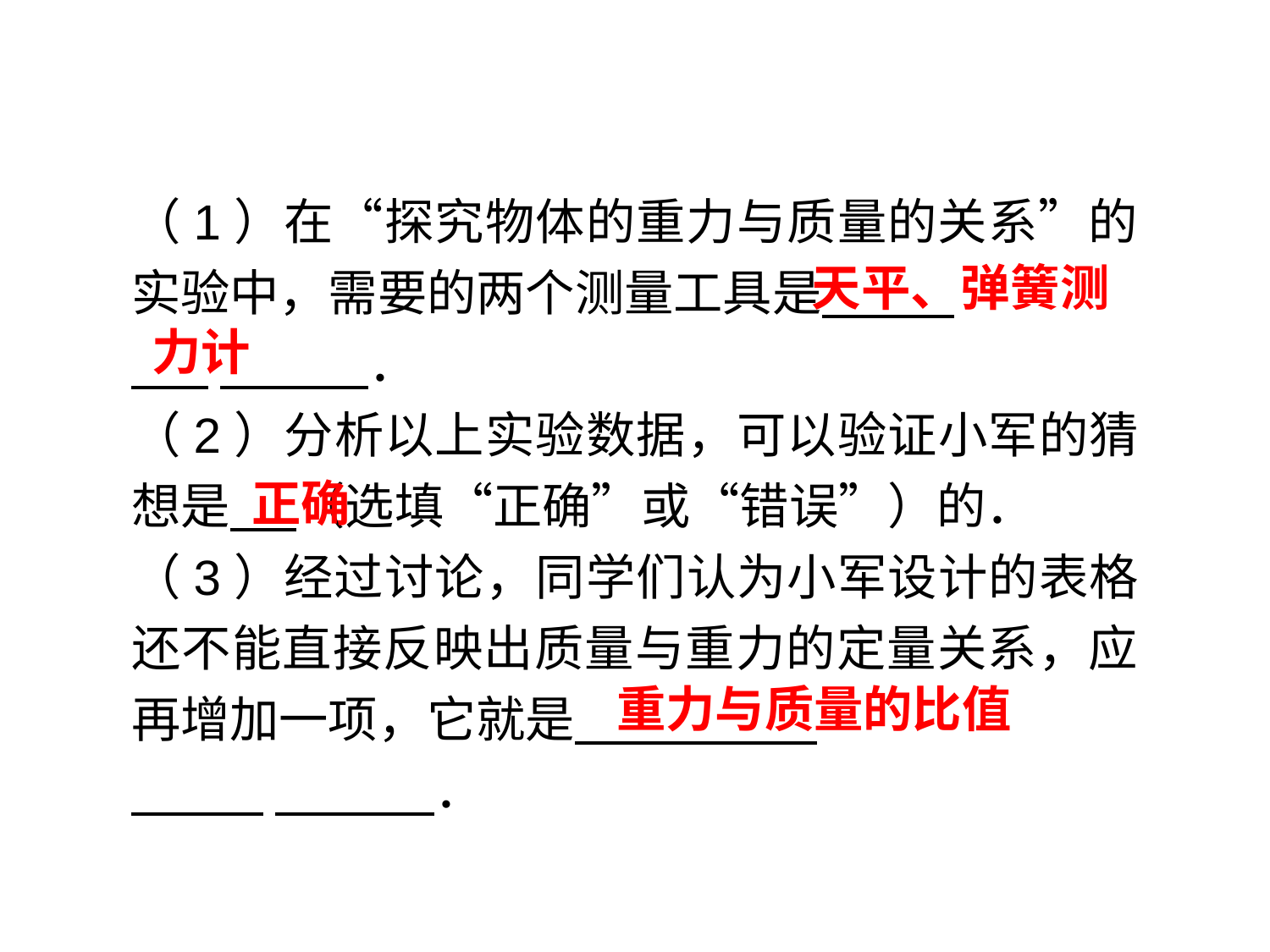

（1）在“探究物体的重力与质量的关系”的实验中，需要的两个测量工具是            .
       　         ．
（2）分析以上实验数据，可以验证小军的猜想是      （选填“正确”或“错误”）的．
（3）经过讨论，同学们认为小军设计的表格还不能直接反映出质量与重力的定量关系，应再增加一项，它就是                      .
            　          ．
                                                       天平、弹簧测力计
正确
重力与质量的比值